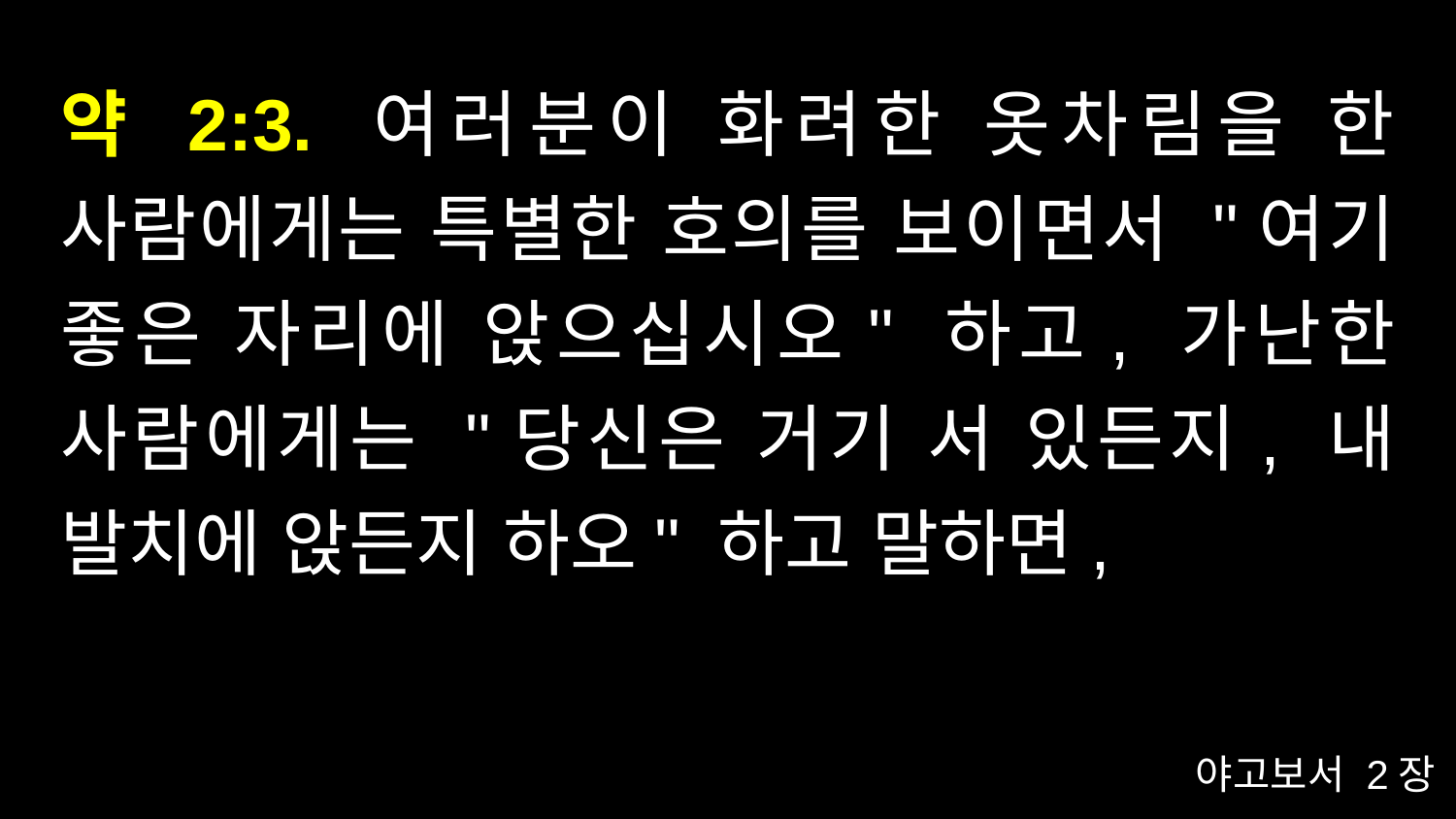

# 약 2:3. 여러분이 화려한 옷차림을 한 사람에게는 특별한 호의를 보이면서 "여기 좋은 자리에 앉으십시오" 하고, 가난한 사람에게는 "당신은 거기 서 있든지, 내 발치에 앉든지 하오" 하고 말하면,
야고보서 2장